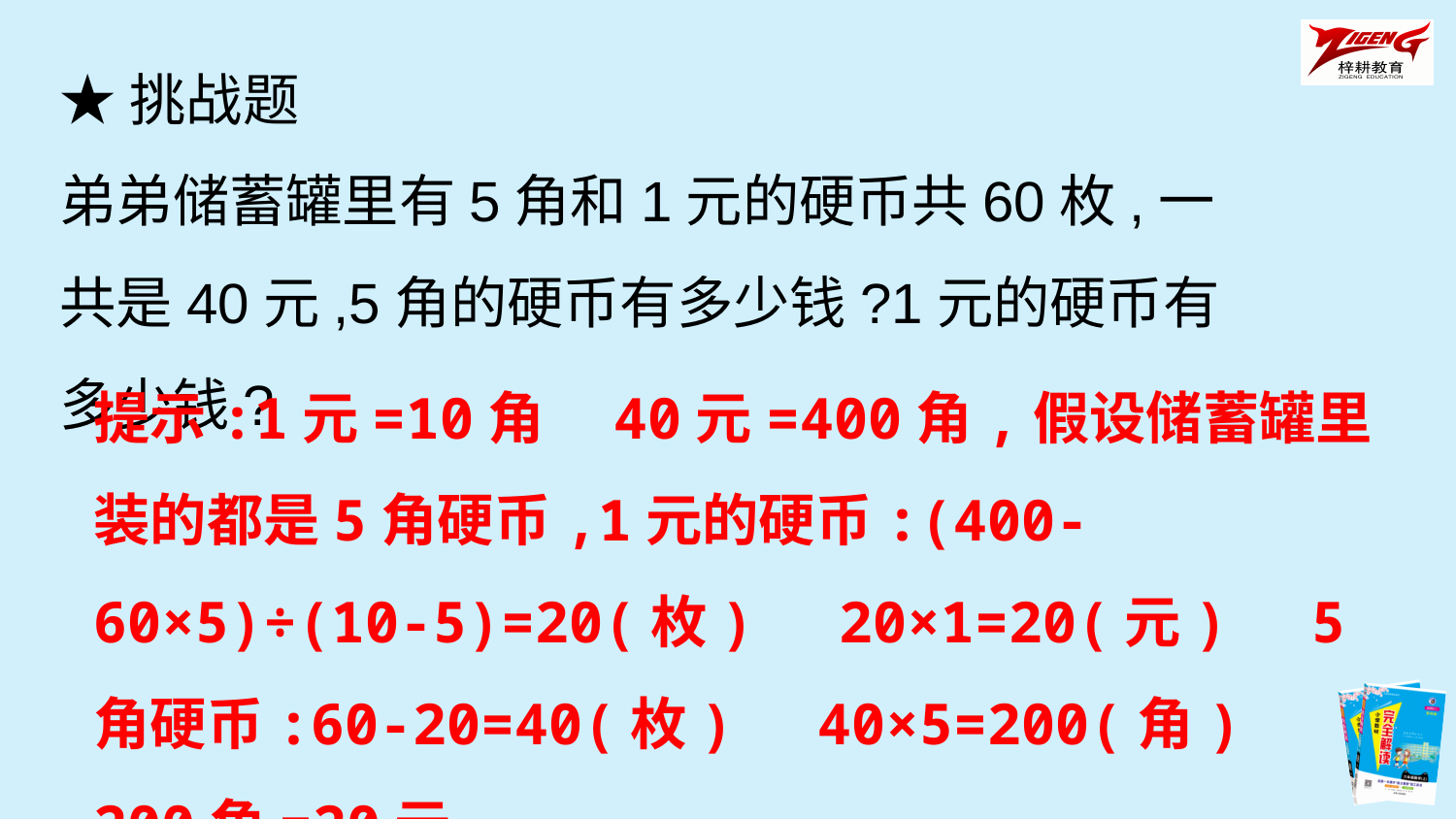

★挑战题
弟弟储蓄罐里有5角和1元的硬币共60枚,一共是40元,5角的硬币有多少钱?1元的硬币有多少钱?
提示:1元=10角　40元=400角,假设储蓄罐里装的都是5角硬币,1元的硬币:(400-60×5)÷(10-5)=20(枚)　20×1=20(元)　5角硬币:60-20=40(枚)　40×5=200(角)　200角=20元。